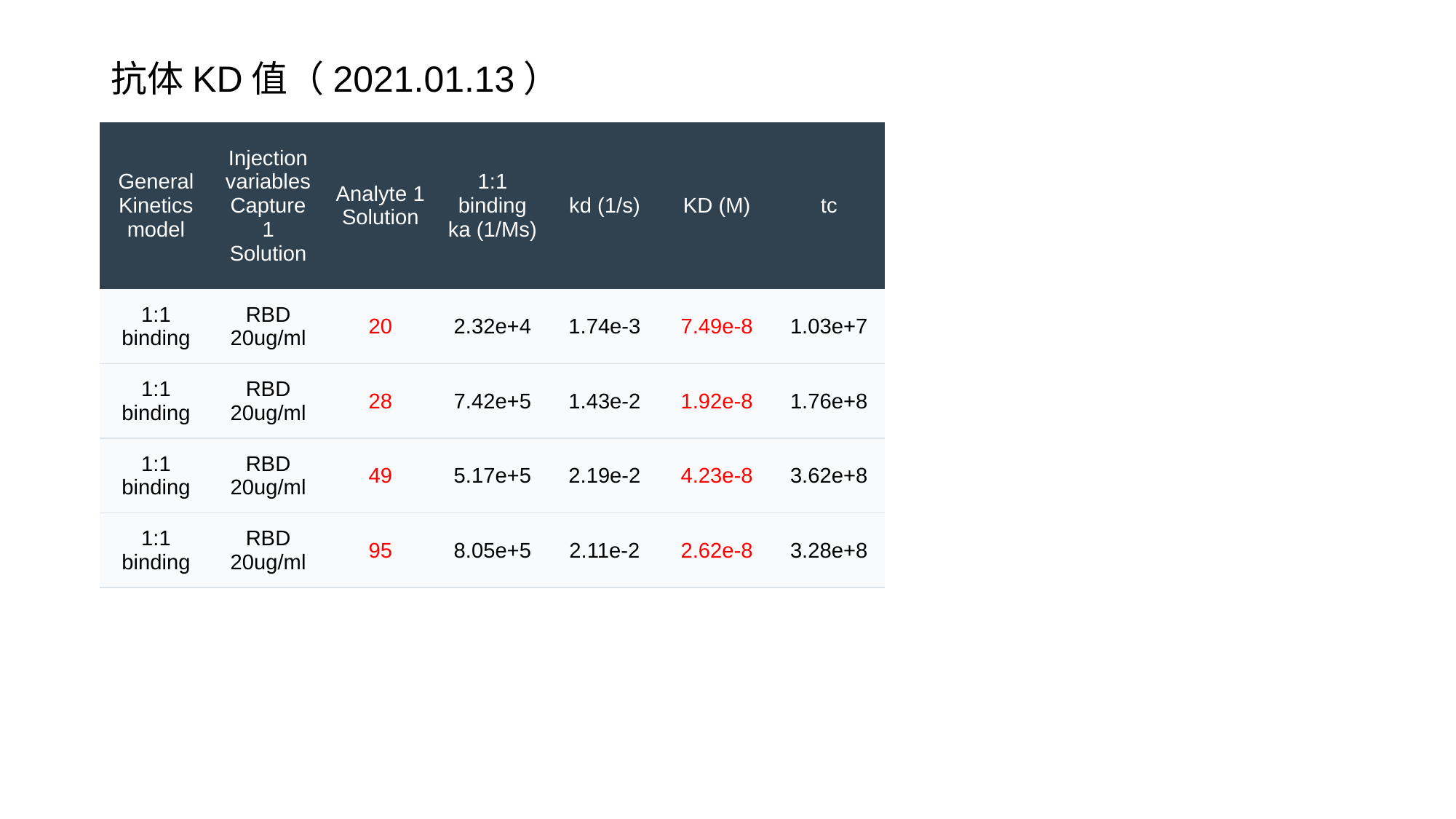

抗体KD值（2021.01.13）
| General Kinetics model | Injection variables Capture 1 Solution | Analyte 1 Solution | 1:1 binding ka (1/Ms) | kd (1/s) | KD (M) | tc |
| --- | --- | --- | --- | --- | --- | --- |
| 1:1 binding | RBD 20ug/ml | 20 | 2.32e+4 | 1.74e-3 | 7.49e-8 | 1.03e+7 |
| 1:1 binding | RBD 20ug/ml | 28 | 7.42e+5 | 1.43e-2 | 1.92e-8 | 1.76e+8 |
| 1:1 binding | RBD 20ug/ml | 49 | 5.17e+5 | 2.19e-2 | 4.23e-8 | 3.62e+8 |
| 1:1 binding | RBD 20ug/ml | 95 | 8.05e+5 | 2.11e-2 | 2.62e-8 | 3.28e+8 |